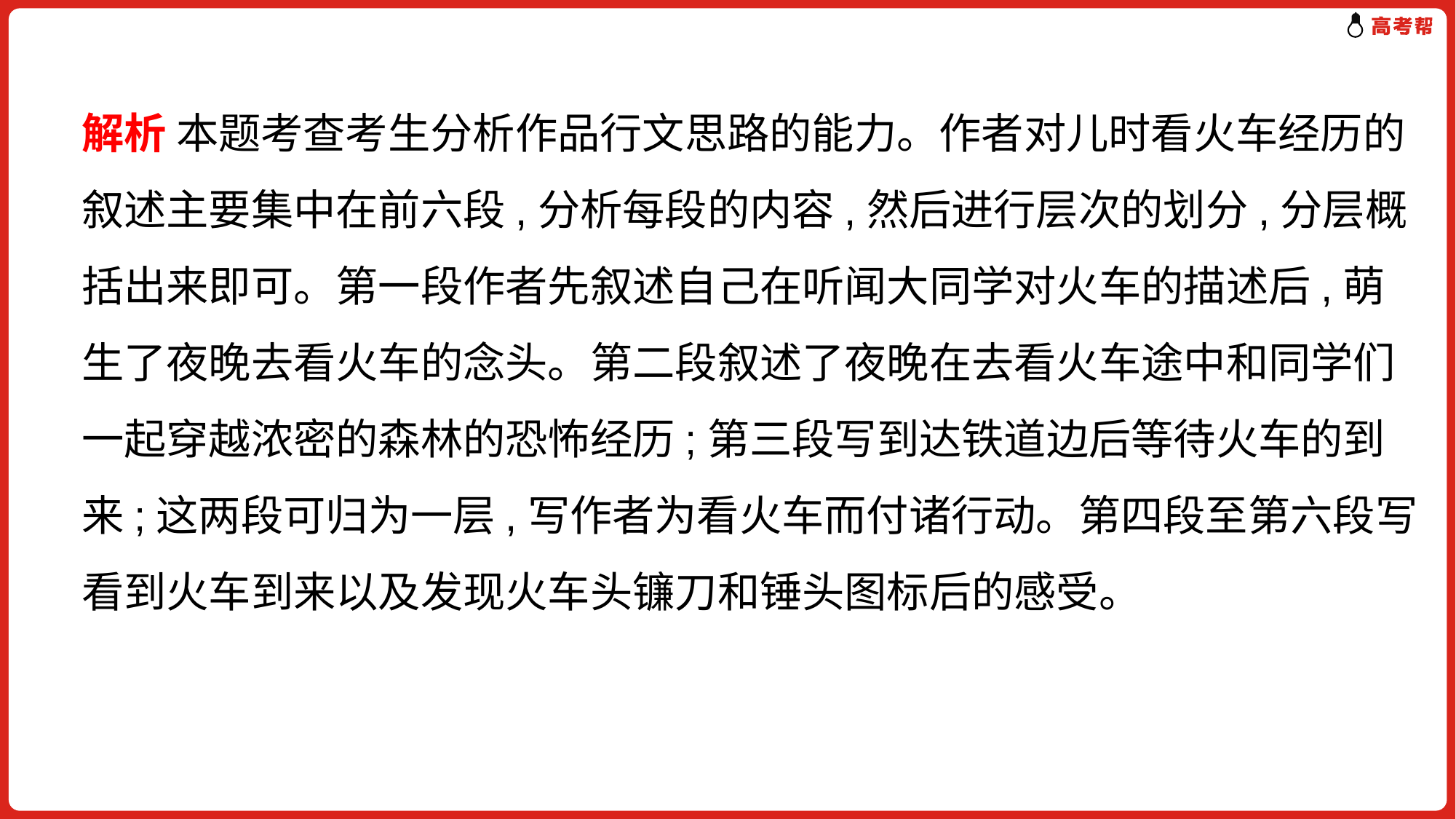

解析 本题考查考生分析作品行文思路的能力。作者对儿时看火车经历的叙述主要集中在前六段,分析每段的内容,然后进行层次的划分,分层概括出来即可。第一段作者先叙述自己在听闻大同学对火车的描述后,萌生了夜晚去看火车的念头。第二段叙述了夜晚在去看火车途中和同学们一起穿越浓密的森林的恐怖经历;第三段写到达铁道边后等待火车的到来;这两段可归为一层,写作者为看火车而付诸行动。第四段至第六段写看到火车到来以及发现火车头镰刀和锤头图标后的感受。